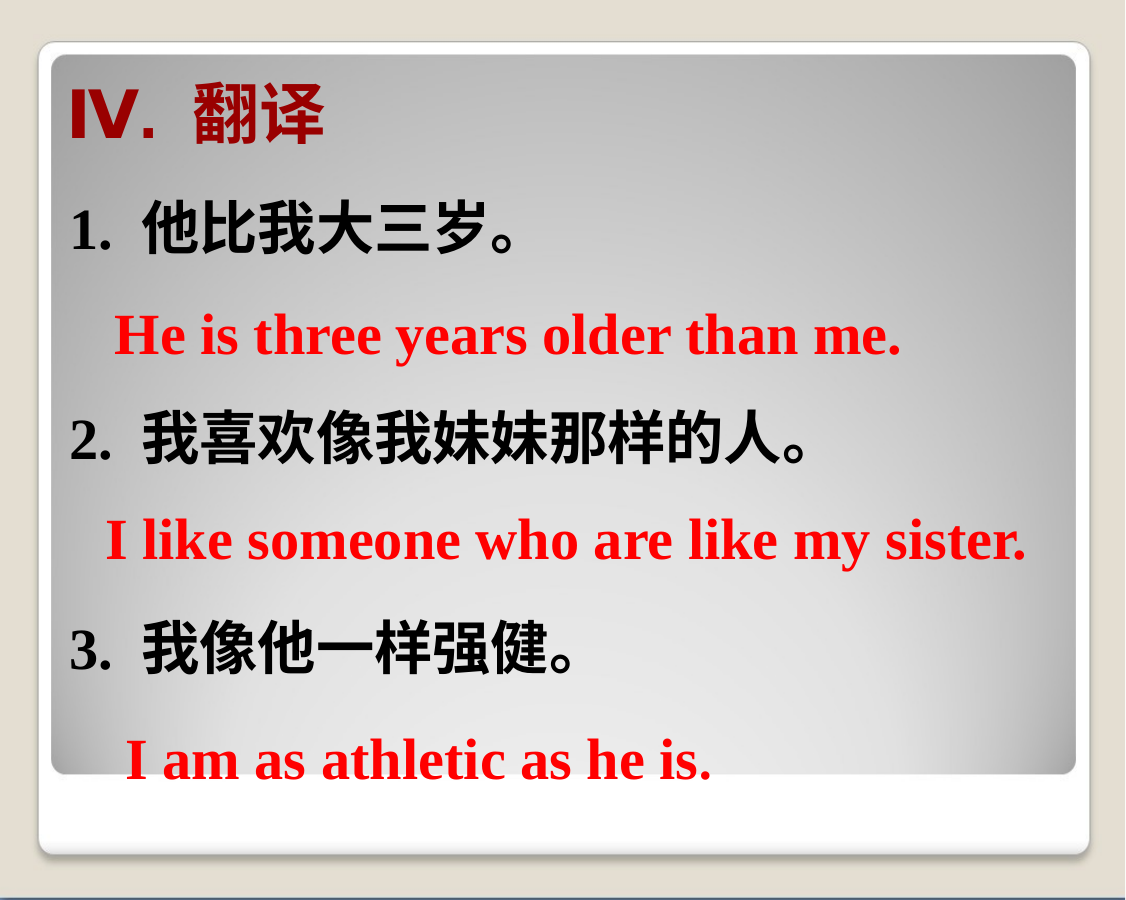

# Ⅳ. 翻译
1. 他比我大三岁。

2. 我喜欢像我妹妹那样的人。

3. 我像他一样强健。
He is three years older than me.
I like someone who are like my sister.
I am as athletic as he is.